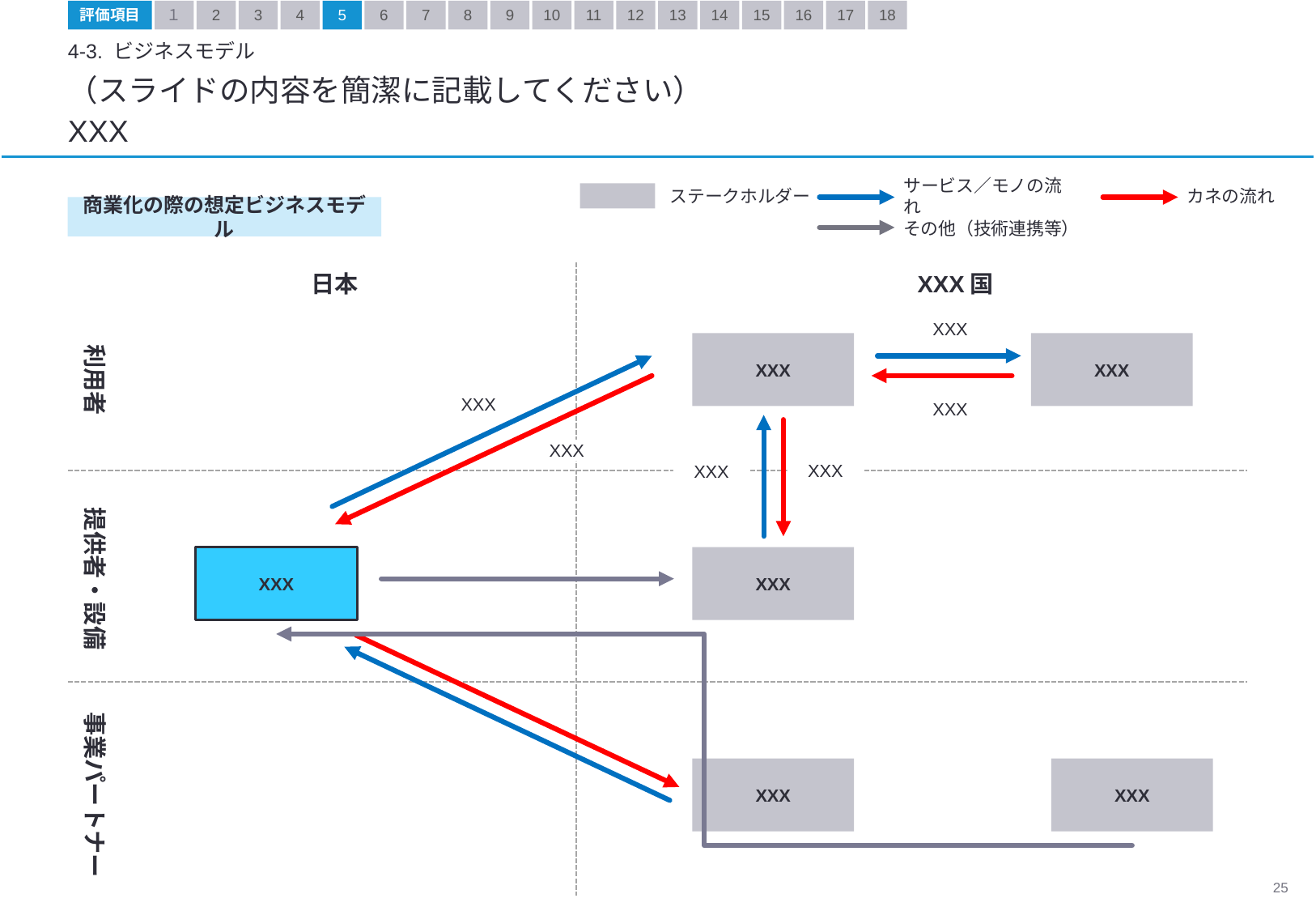

評価項目
１
2
3
4
5
6
7
8
9
10
11
12
13
14
15
16
17
18
4-3. ビジネスモデル
（スライドの内容を簡潔に記載してください）
XXX
ステークホルダー
サービス／モノの流れ
カネの流れ

商業化の際の想定ビジネスモデル
その他（技術連携等）
日本
XXX国
XXX
利用者
XXX
XXX
XXX
XXX
XXX
XXX
XXX
提供者・設備
XXX
XXX
事業パートナー
XXX
XXX